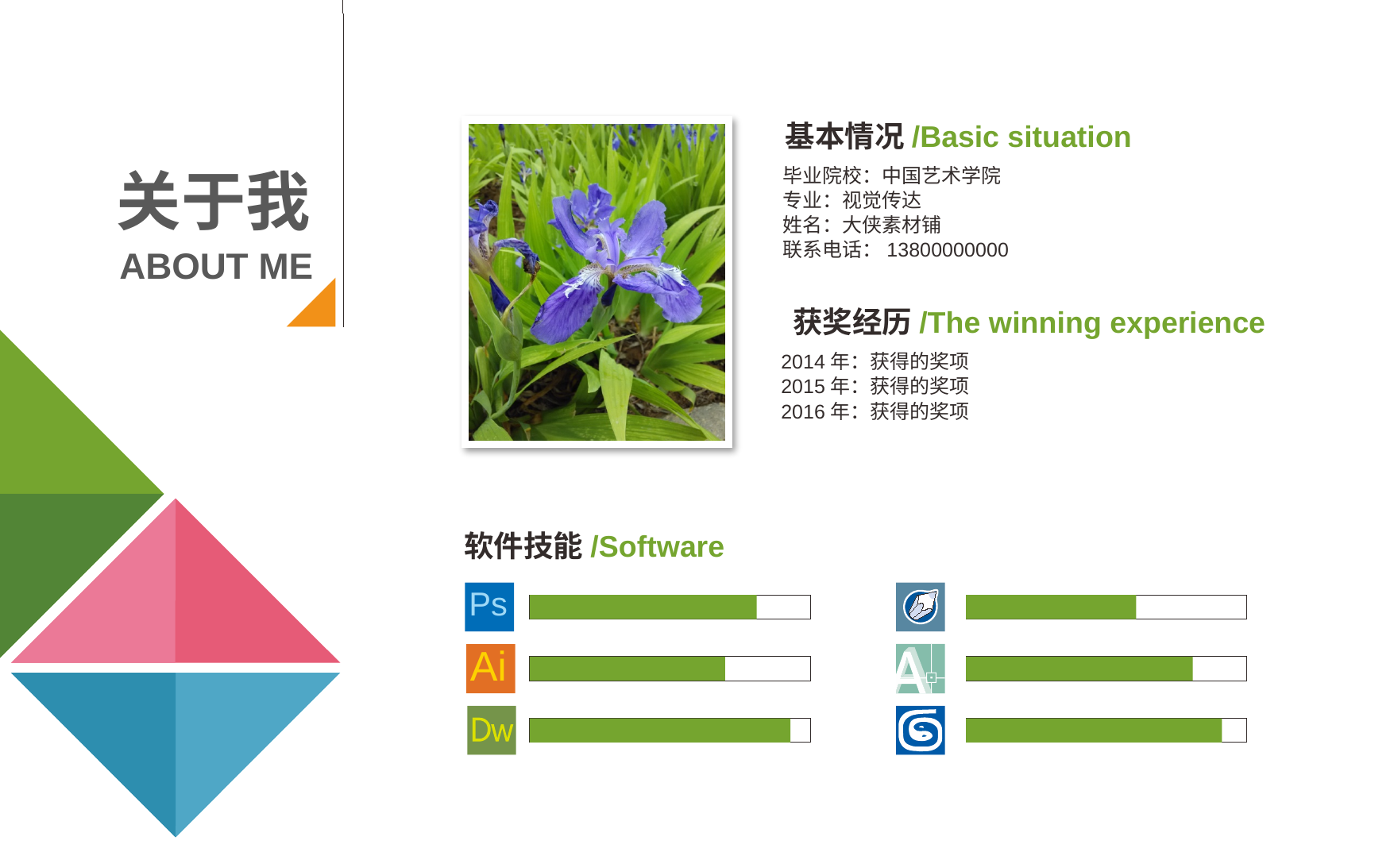

基本情况/Basic situation

关于我
毕业院校：中国艺术学院
专业：视觉传达
姓名：大侠素材铺
联系电话：13800000000
ABOUT ME

获奖经历/The winning experience

2014年：获得的奖项
2015年：获得的奖项
2016年：获得的奖项

软件技能/Software

Ps

Ai